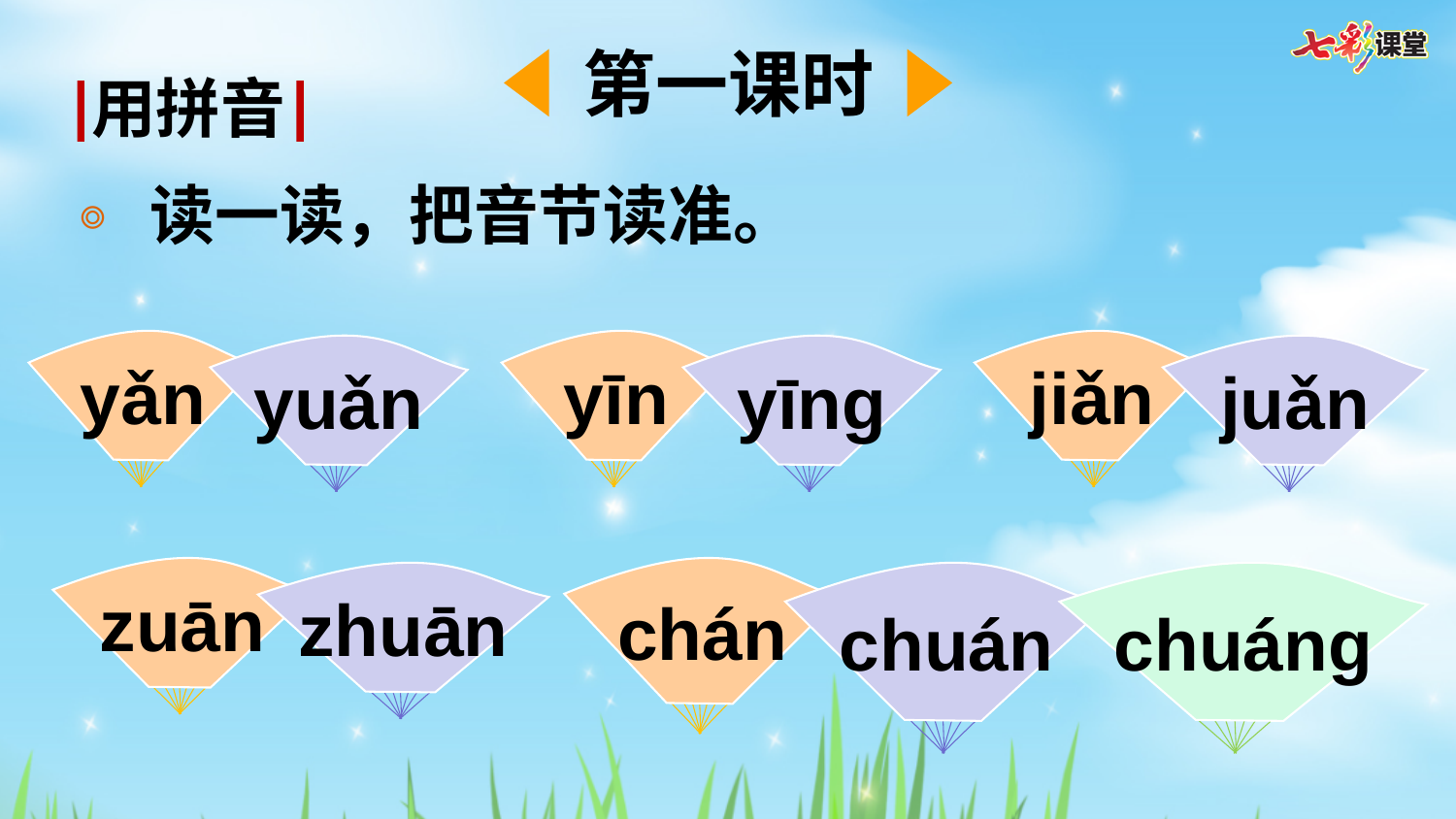

第一课时

用拼音

读一读，把音节读准。
yǎn
yuǎn
yīn
yīng
jiǎn
juǎn
zuān
zhuān
chán
chuán
chuáng